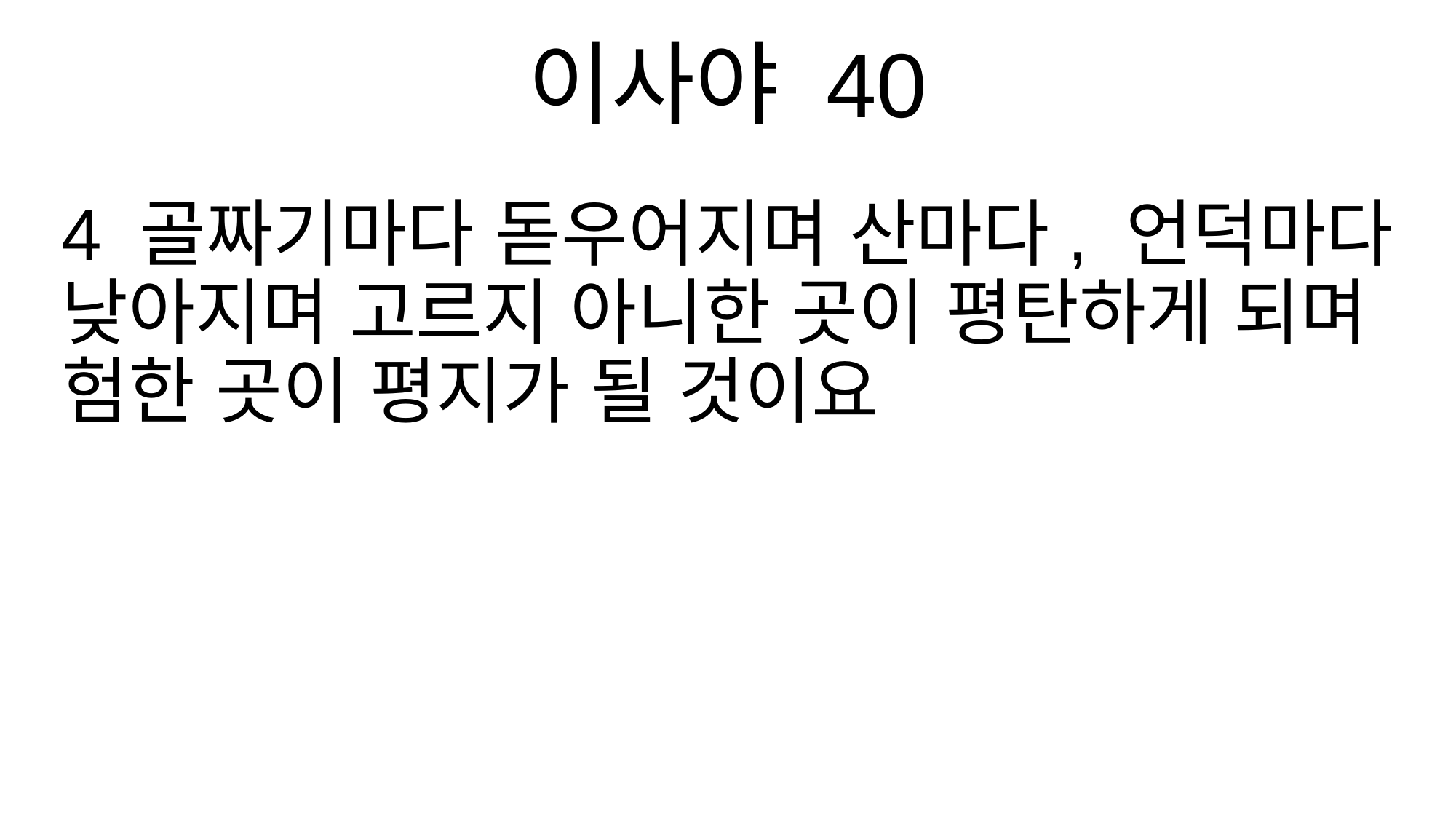

이사야 40
4 골짜기마다 돋우어지며 산마다, 언덕마다 낮아지며 고르지 아니한 곳이 평탄하게 되며 험한 곳이 평지가 될 것이요